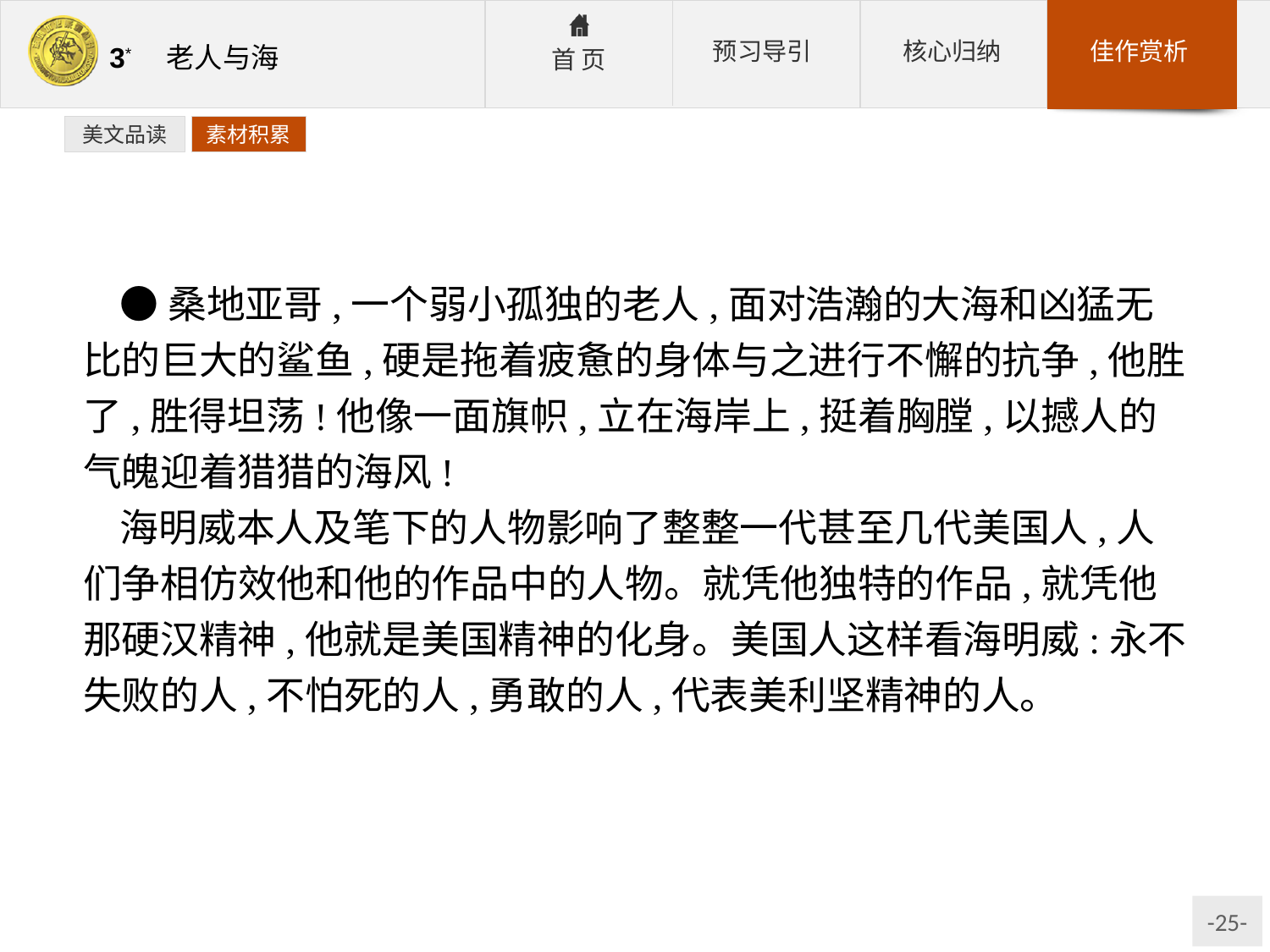

美文品读
素材积累
●桑地亚哥,一个弱小孤独的老人,面对浩瀚的大海和凶猛无比的巨大的鲨鱼,硬是拖着疲惫的身体与之进行不懈的抗争,他胜了,胜得坦荡!他像一面旗帜,立在海岸上,挺着胸膛,以撼人的气魄迎着猎猎的海风!
海明威本人及笔下的人物影响了整整一代甚至几代美国人,人们争相仿效他和他的作品中的人物。就凭他独特的作品,就凭他那硬汉精神,他就是美国精神的化身。美国人这样看海明威:永不失败的人,不怕死的人,勇敢的人,代表美利坚精神的人。